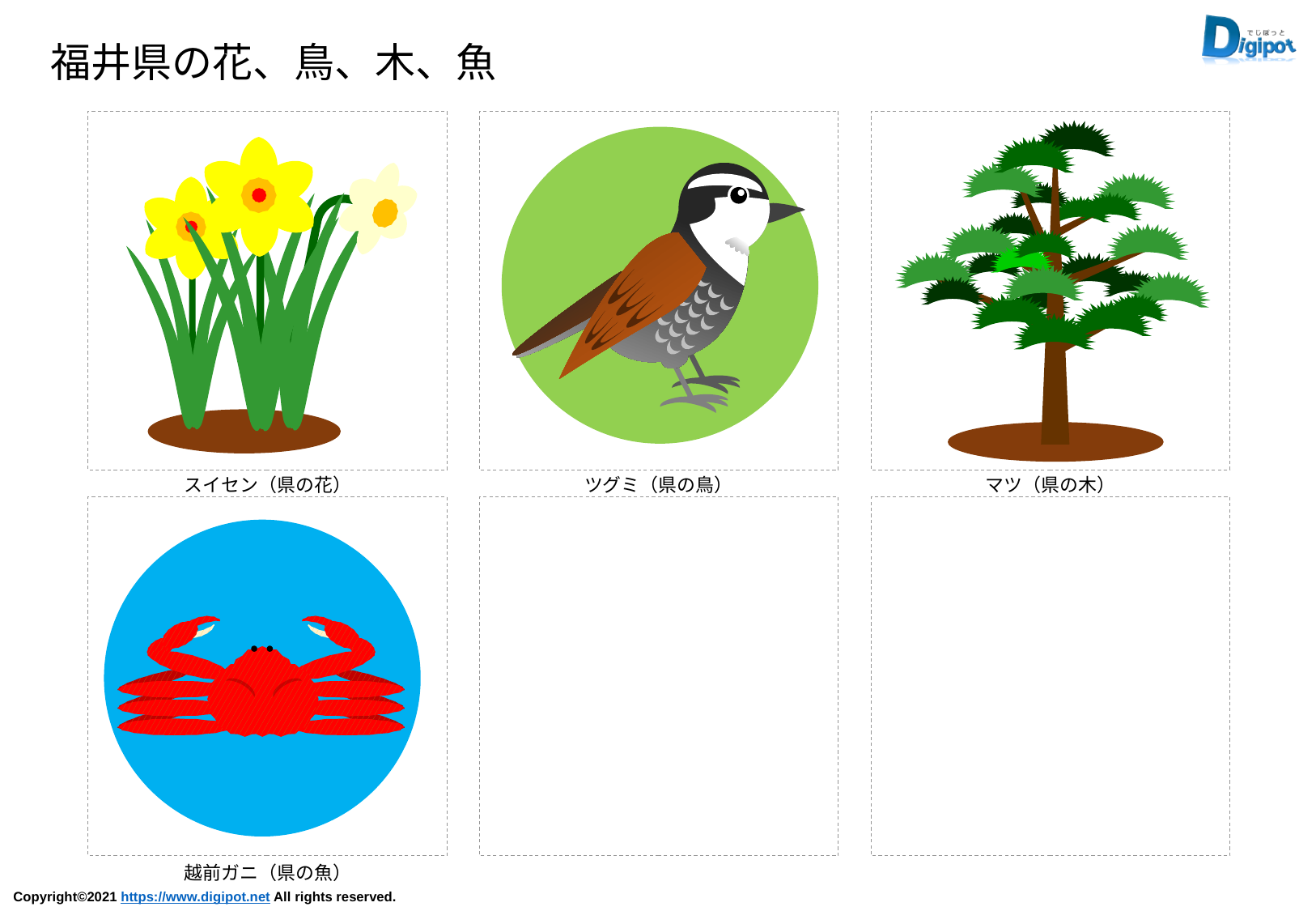

福井県の花、鳥、木、魚

スイセン（県の花）
ツグミ（県の鳥）
マツ（県の木）

越前ガニ（県の魚）